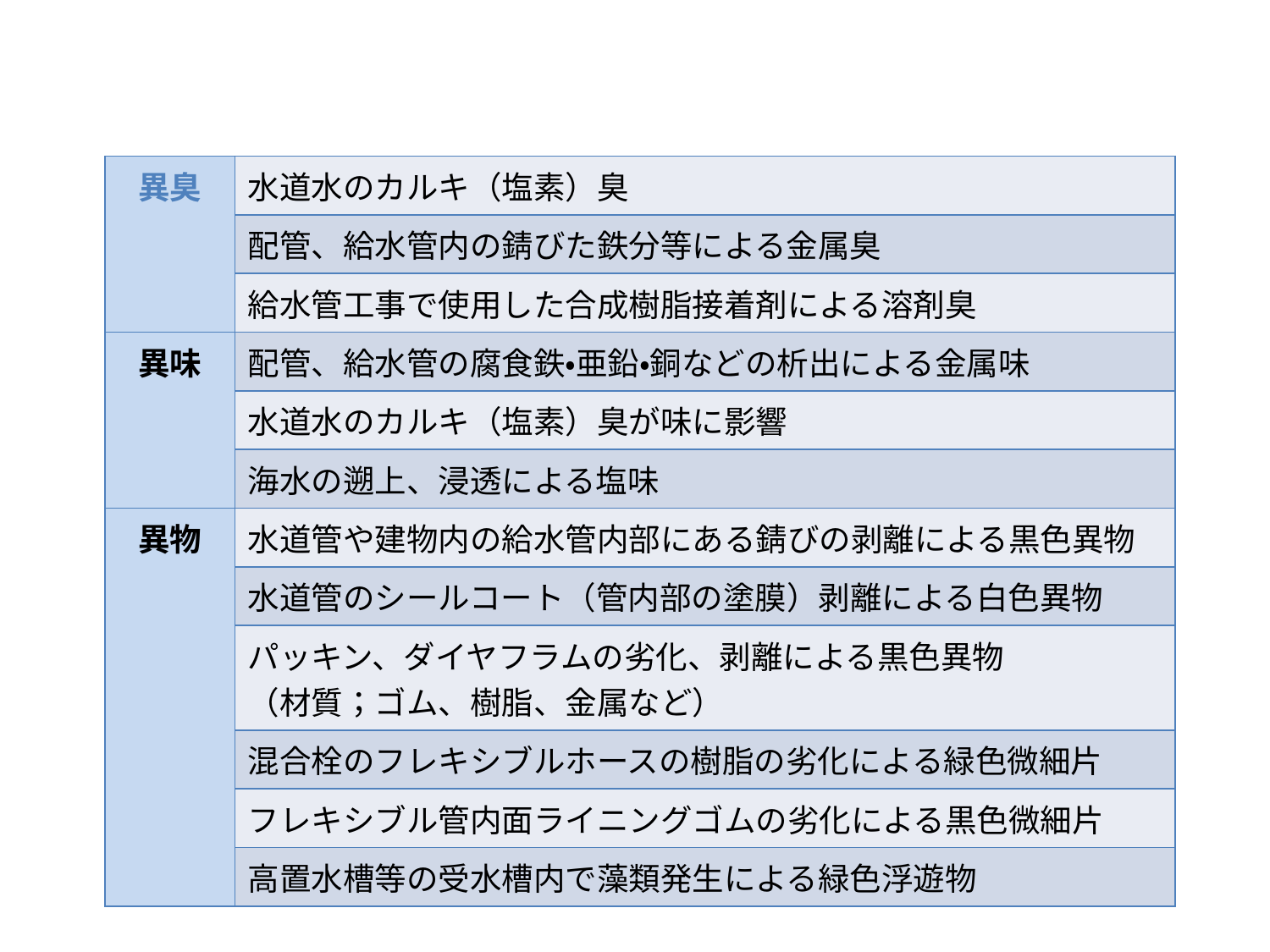

| 異臭 | 水道水のカルキ（塩素）臭 |
| --- | --- |
|  | 配管、給水管内の錆びた鉄分等による金属臭 |
|  | 給水管工事で使用した合成樹脂接着剤による溶剤臭 |
| 異味 | 配管、給水管の腐食鉄・亜鉛・銅などの析出による金属味 |
|  | 水道水のカルキ（塩素）臭が味に影響 |
|  | 海水の遡上、浸透による塩味 |
| 異物 | 水道管や建物内の給水管内部にある錆びの剥離による黒色異物 |
|  | 水道管のシールコート（管内部の塗膜）剥離による白色異物 |
|  | パッキン、ダイヤフラムの劣化、剥離による黒色異物 （材質；ゴム、樹脂、金属など） |
|  | 混合栓のフレキシブルホースの樹脂の劣化による緑色微細片 |
|  | フレキシブル管内面ライニングゴムの劣化による黒色微細片 |
|  | 高置水槽等の受水槽内で藻類発生による緑色浮遊物 |